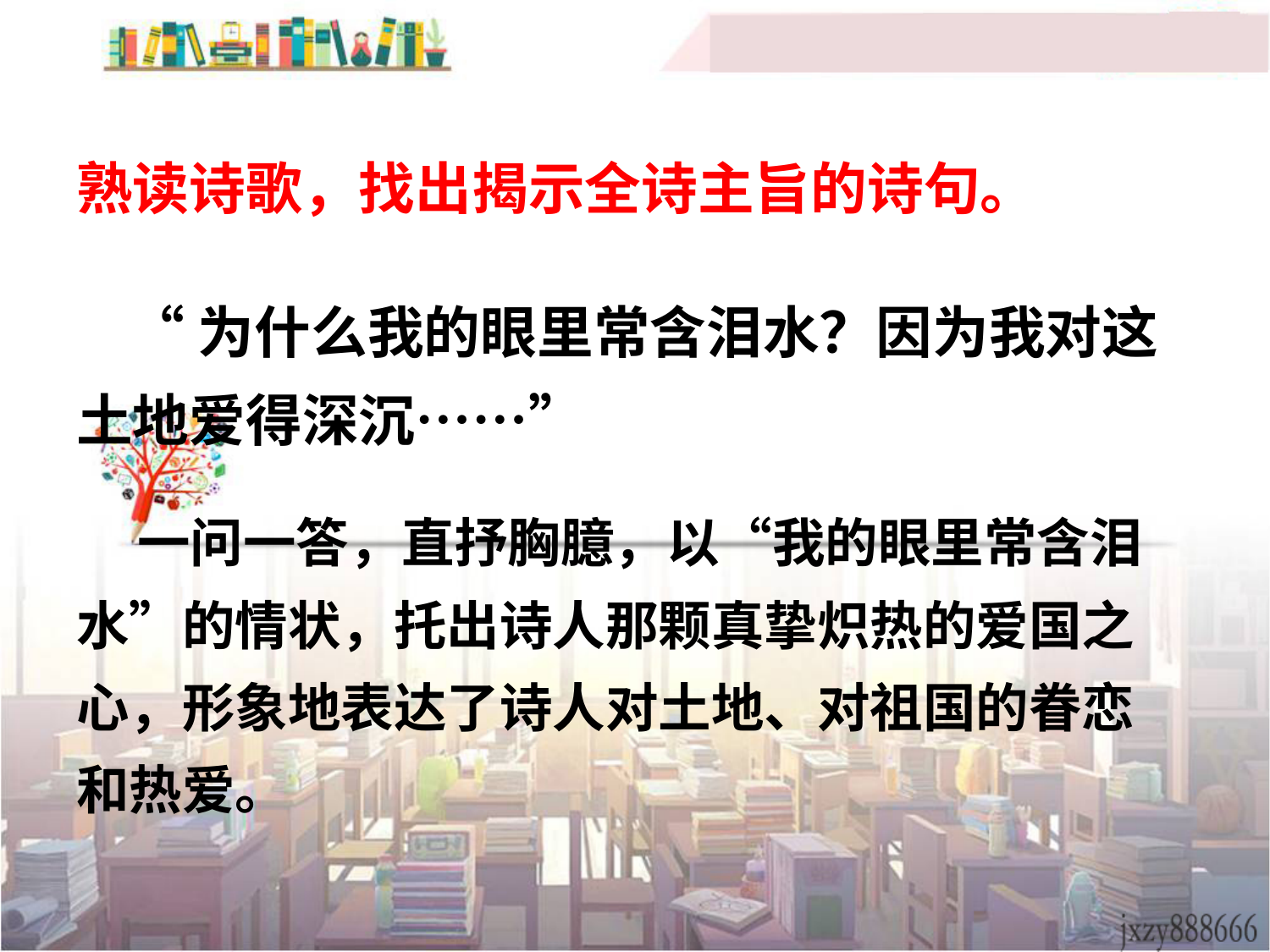

熟读诗歌，找出揭示全诗主旨的诗句。
    “为什么我的眼里常含泪水？因为我对这土地爱得深沉……”
    一问一答，直抒胸臆，以“我的眼里常含泪水”的情状，托出诗人那颗真挚炽热的爱国之心，形象地表达了诗人对土地、对祖国的眷恋和热爱。